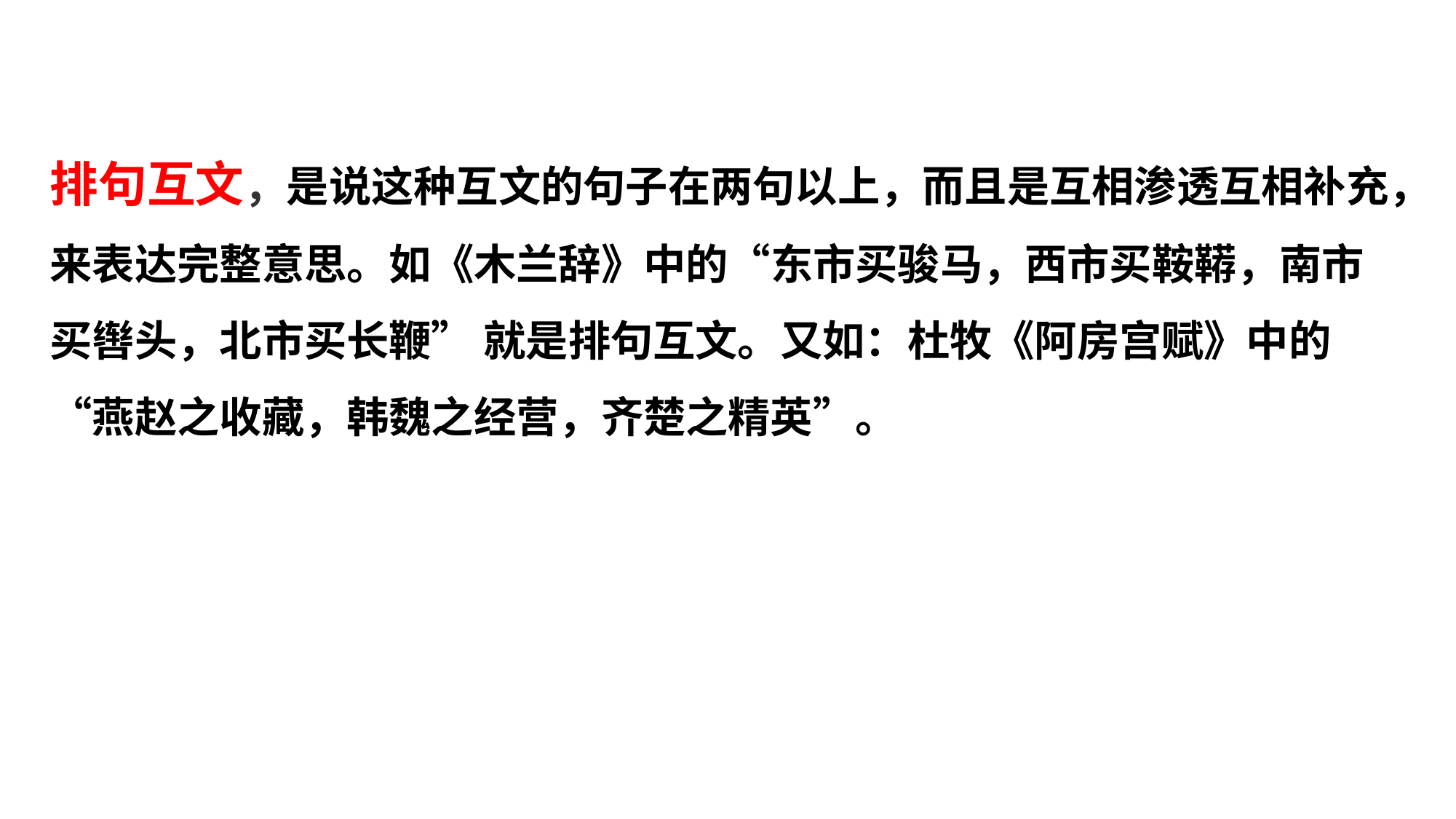

排句互文，是说这种互文的句子在两句以上，而且是互相渗透互相补充，来表达完整意思。如《木兰辞》中的“东市买骏马，西市买鞍鞯，南市买辔头，北市买长鞭” 就是排句互文。又如：杜牧《阿房宫赋》中的“燕赵之收藏，韩魏之经营，齐楚之精英”。